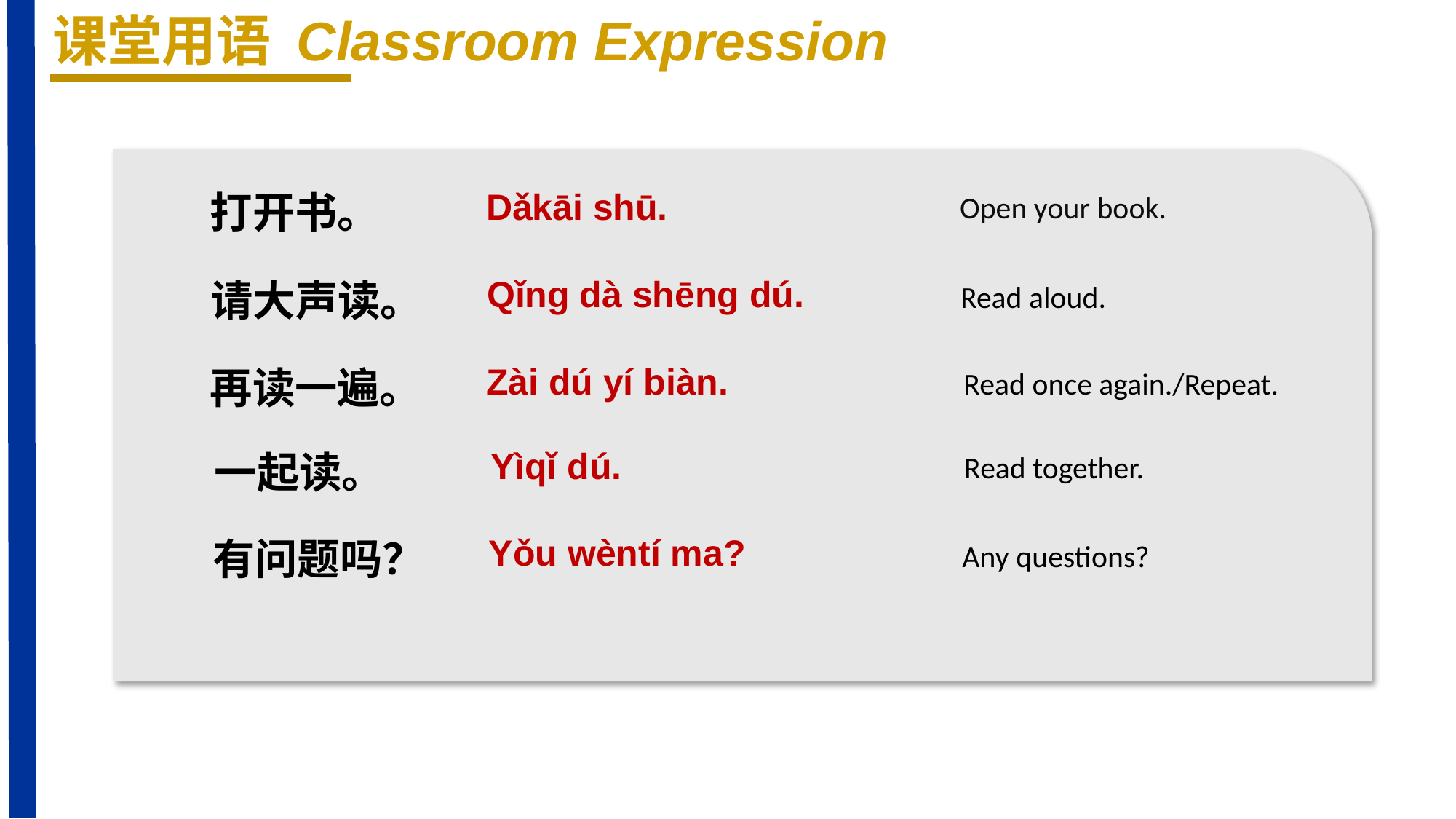

课堂用语 Classroom Expression

Dǎkāi shū.
打开书。
Open your book.
Qǐnɡ dà shēnɡ dú.
请大声读。
Read aloud.
Zài dú yí biàn.
再读一遍。
Read once again./Repeat.
Yìqǐ dú.
一起读。
Read together.
Yǒu wèntí ma?
有问题吗？
Any questions?